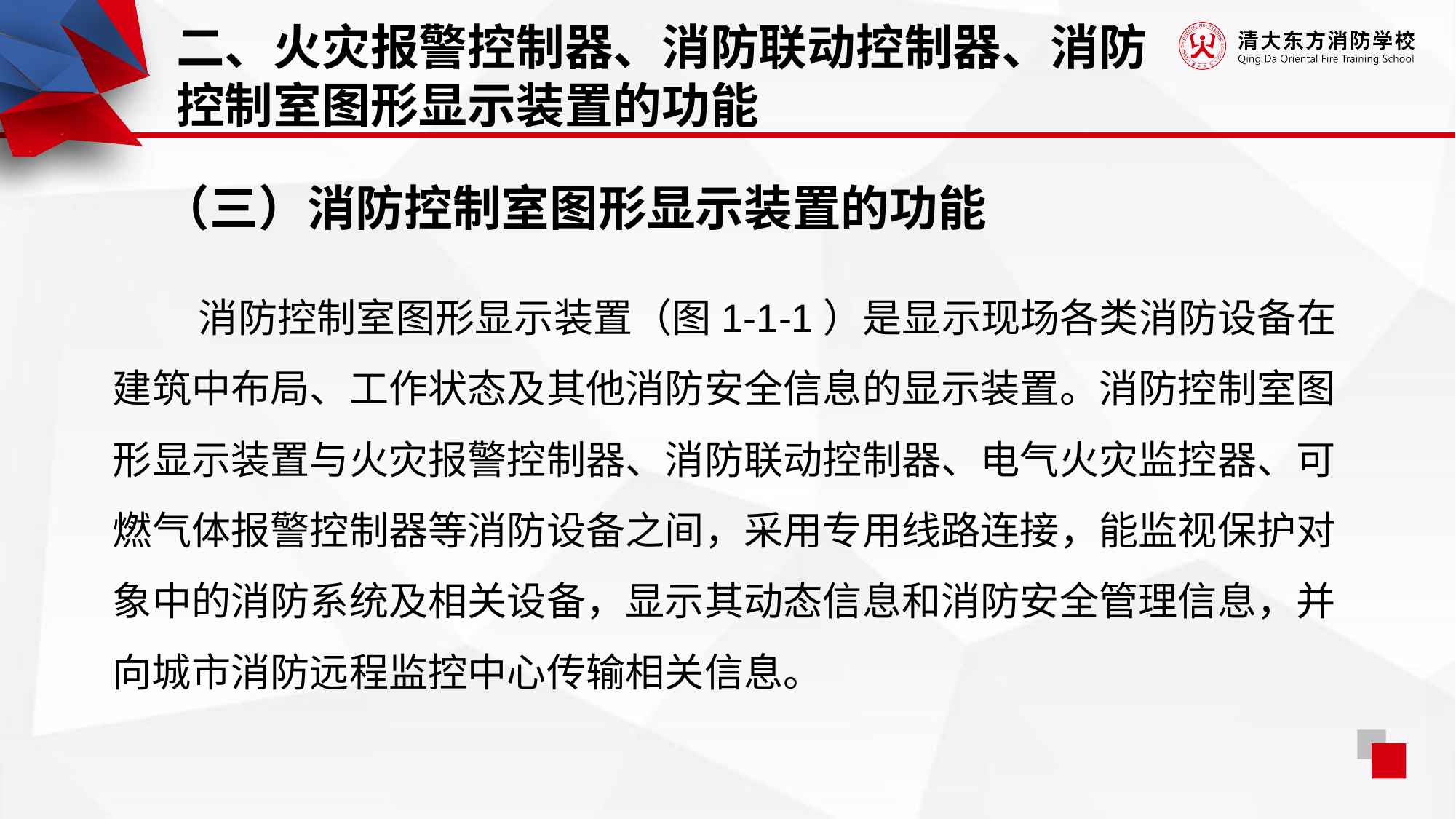

二、火灾报警控制器、消防联动控制器、消防
控制室图形显示装置的功能

（三）消防控制室图形显示装置的功能
消防控制室图形显示装置（图1-1-1）是显示现场各类消防设备在建筑中布局、工作状态及其他消防安全信息的显示装置。消防控制室图形显示装置与火灾报警控制器、消防联动控制器、电气火灾监控器、可燃气体报警控制器等消防设备之间，采用专用线路连接，能监视保护对象中的消防系统及相关设备，显示其动态信息和消防安全管理信息，并向城市消防远程监控中心传输相关信息。